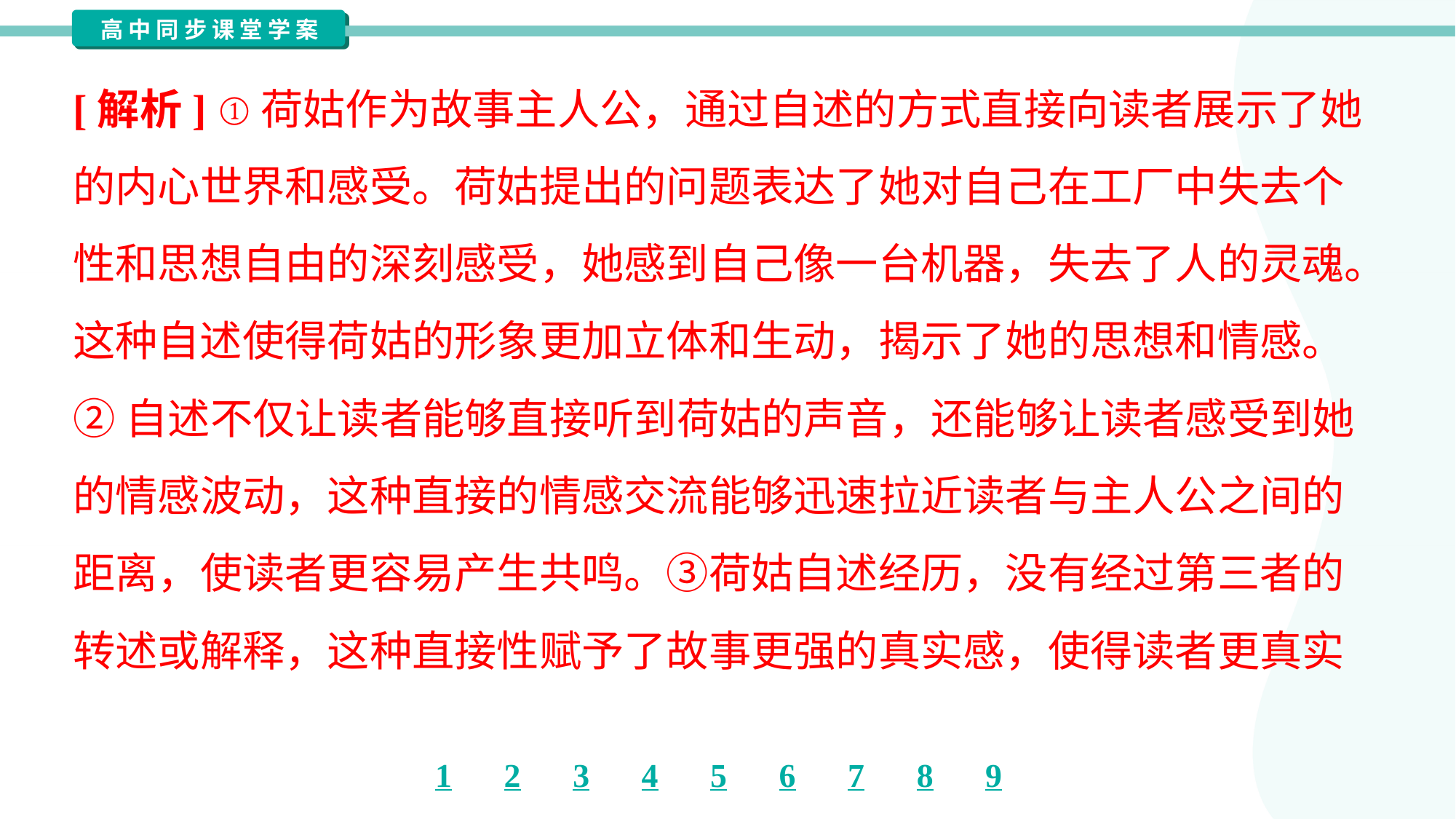

[解析] ①荷姑作为故事主人公，通过自述的方式直接向读者展示了她
的内心世界和感受。荷姑提出的问题表达了她对自己在工厂中失去个
性和思想自由的深刻感受，她感到自己像一台机器，失去了人的灵魂。
这种自述使得荷姑的形象更加立体和生动，揭示了她的思想和情感。
②自述不仅让读者能够直接听到荷姑的声音，还能够让读者感受到她
的情感波动，这种直接的情感交流能够迅速拉近读者与主人公之间的
距离，使读者更容易产生共鸣。③荷姑自述经历，没有经过第三者的
转述或解释，这种直接性赋予了故事更强的真实感，使得读者更真实